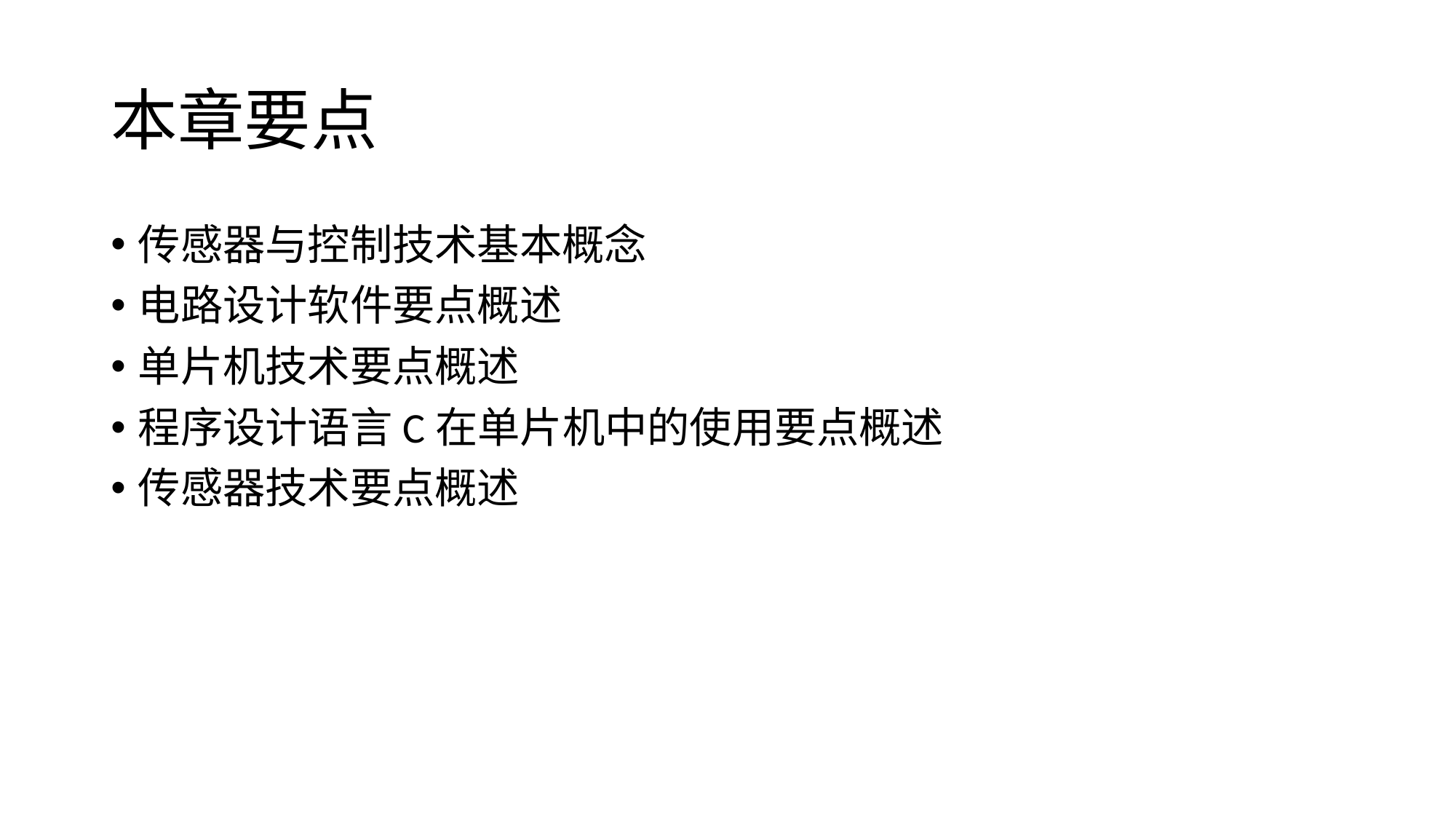

# 本章要点
传感器与控制技术基本概念
电路设计软件要点概述
单片机技术要点概述
程序设计语言C在单片机中的使用要点概述
传感器技术要点概述